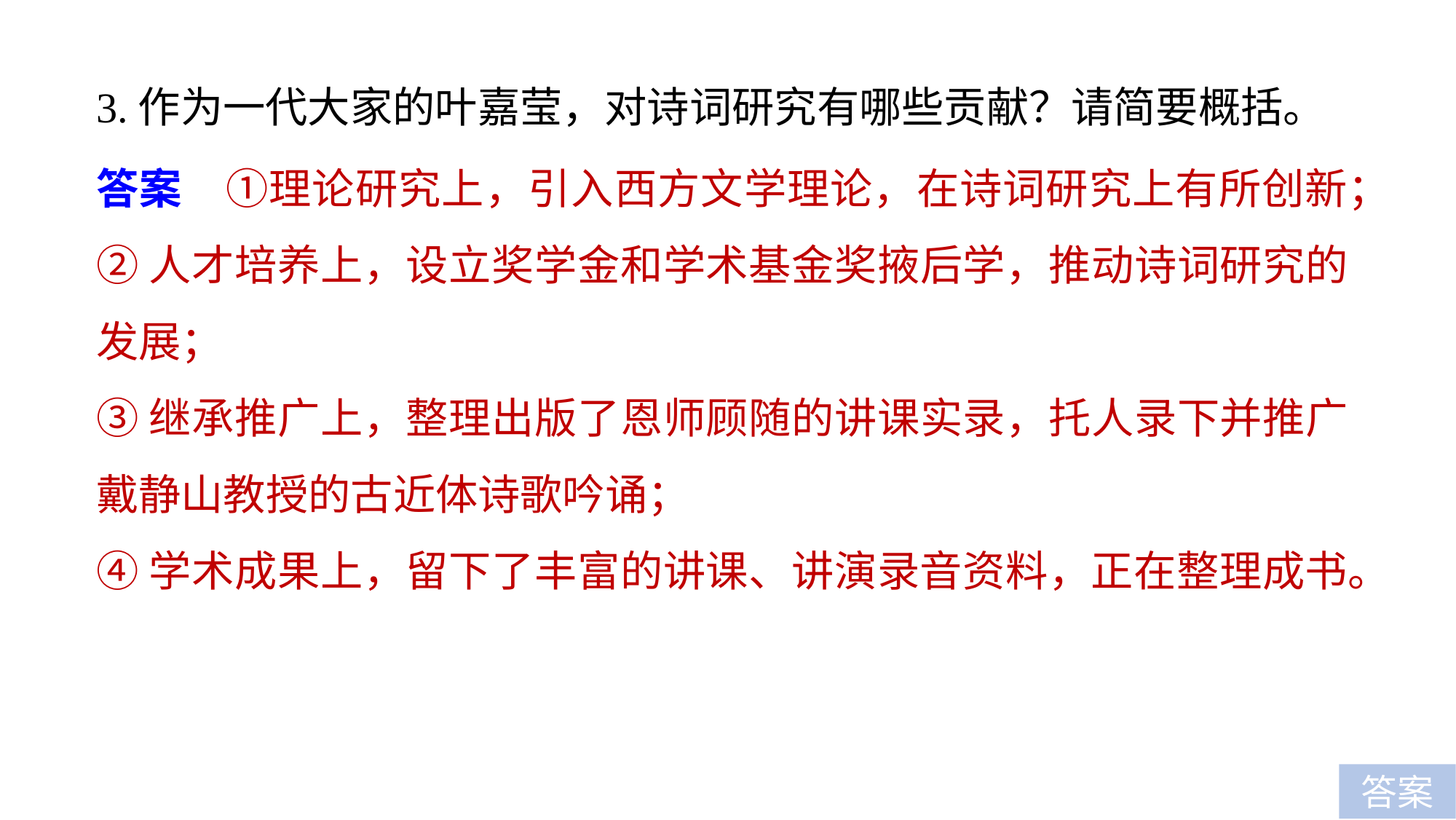

3.作为一代大家的叶嘉莹，对诗词研究有哪些贡献？请简要概括。
答案　①理论研究上，引入西方文学理论，在诗词研究上有所创新；
②人才培养上，设立奖学金和学术基金奖掖后学，推动诗词研究的发展；
③继承推广上，整理出版了恩师顾随的讲课实录，托人录下并推广戴静山教授的古近体诗歌吟诵；
④学术成果上，留下了丰富的讲课、讲演录音资料，正在整理成书。
答案